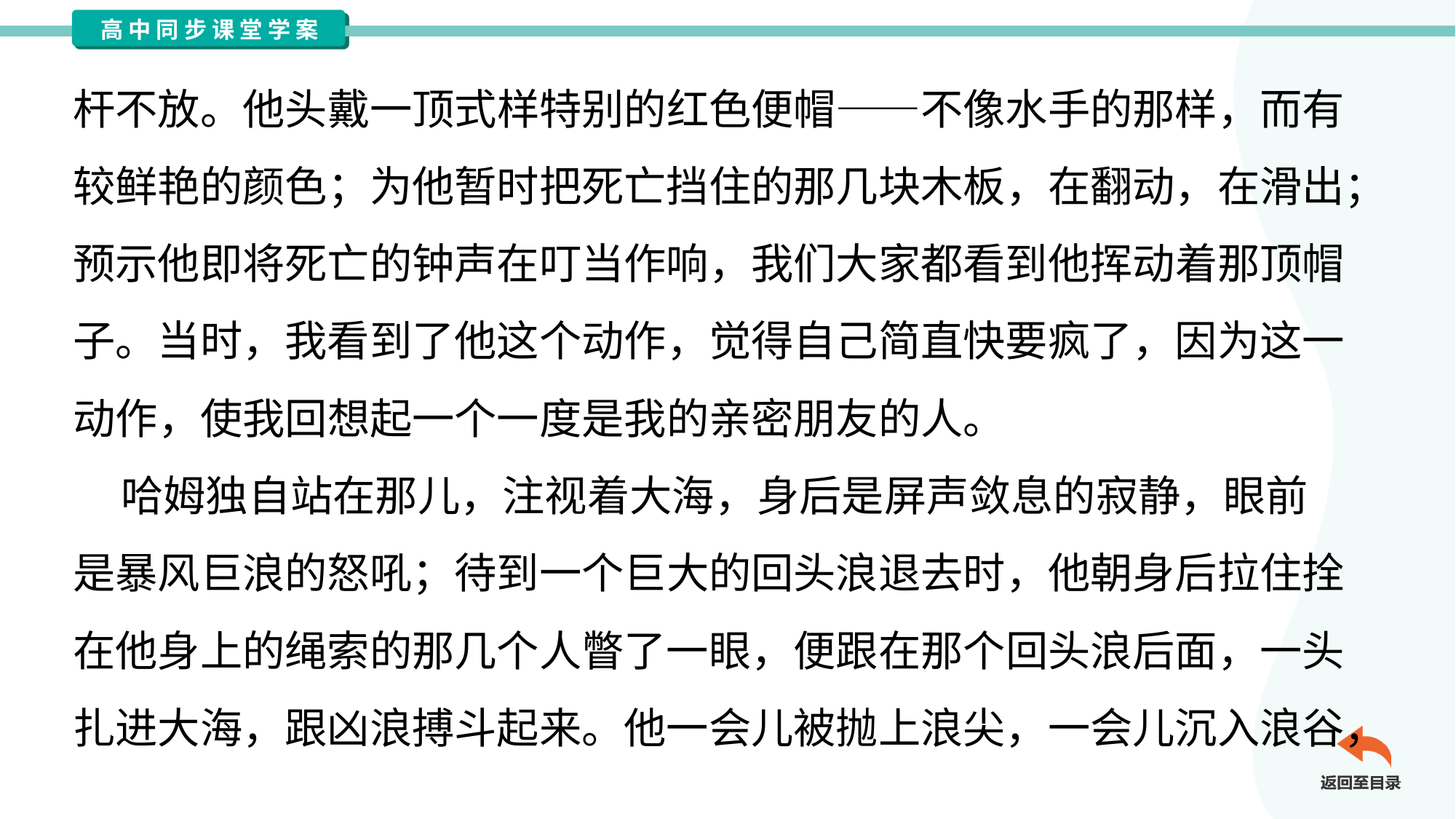

杆不放。他头戴一顶式样特别的红色便帽——不像水手的那样，而有
较鲜艳的颜色；为他暂时把死亡挡住的那几块木板，在翻动，在滑出；
预示他即将死亡的钟声在叮当作响，我们大家都看到他挥动着那顶帽
子。当时，我看到了他这个动作，觉得自己简直快要疯了，因为这一
动作，使我回想起一个一度是我的亲密朋友的人。
    哈姆独自站在那儿，注视着大海，身后是屏声敛息的寂静，眼前
是暴风巨浪的怒吼；待到一个巨大的回头浪退去时，他朝身后拉住拴
在他身上的绳索的那几个人瞥了一眼，便跟在那个回头浪后面，一头
扎进大海，跟凶浪搏斗起来。他一会儿被抛上浪尖，一会儿沉入浪谷，